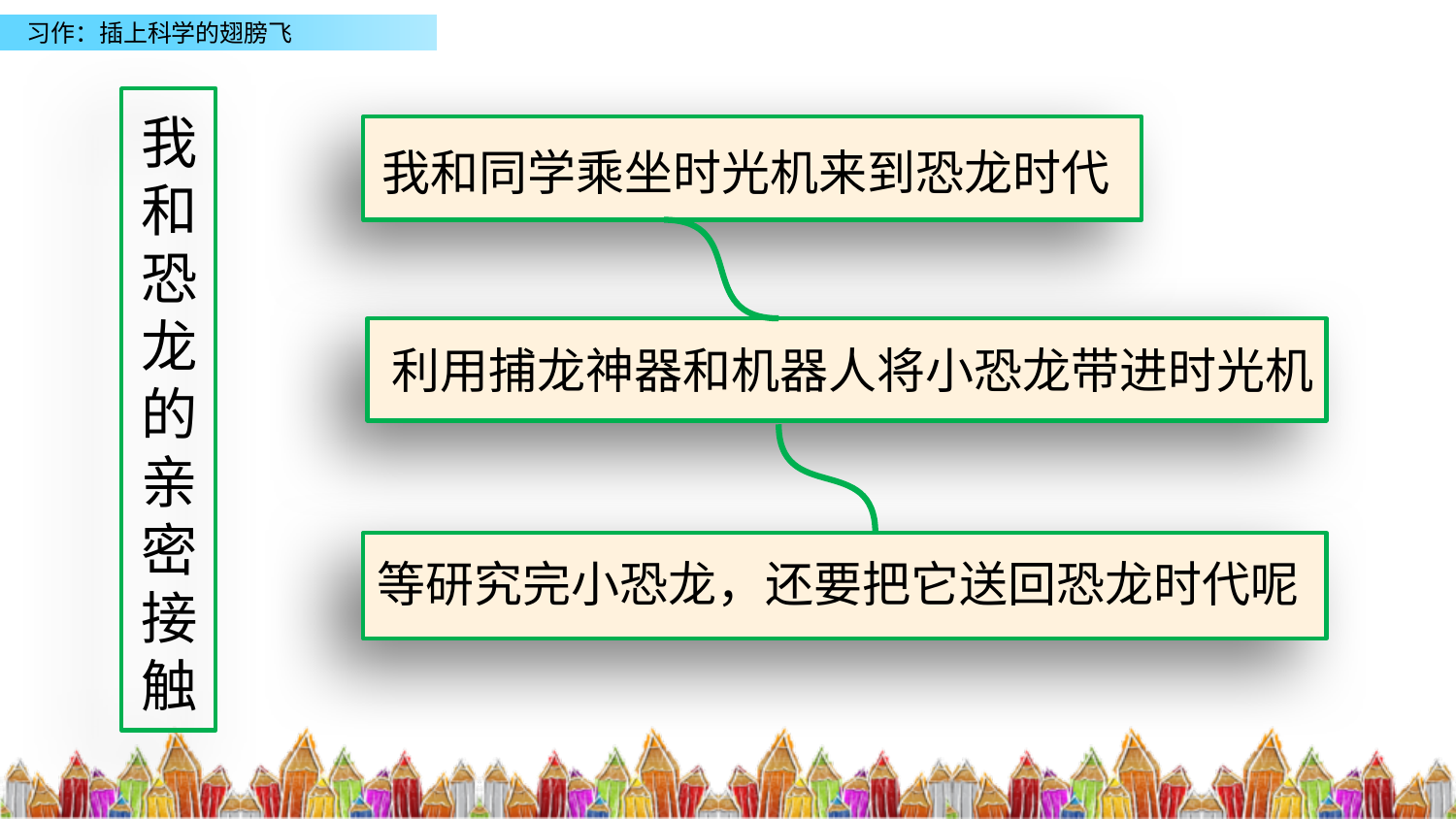

我和恐龙的亲密接触

我和同学乘坐时光机来到恐龙时代

利用捕龙神器和机器人将小恐龙带进时光机

等研究完小恐龙，还要把它送回恐龙时代呢